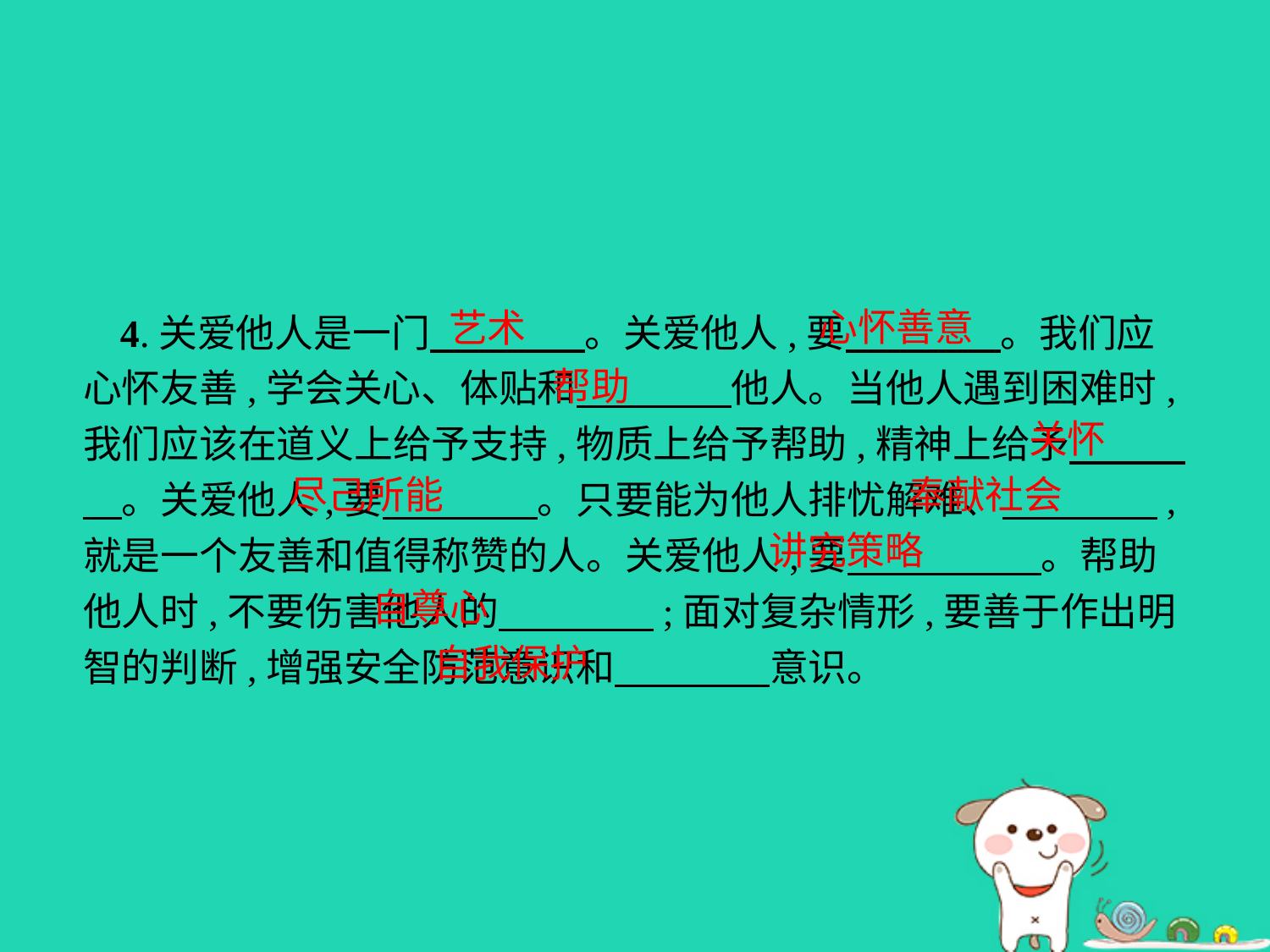

心怀善意
艺术
4.关爱他人是一门　　　　。关爱他人,要　　　　。我们应心怀友善,学会关心、体贴和　　　　他人。当他人遇到困难时,我们应该在道义上给予支持,物质上给予帮助,精神上给予　　　　。关爱他人,要　　　　。只要能为他人排忧解难、　　　　,就是一个友善和值得称赞的人。关爱他人,要　　　　　。帮助他人时,不要伤害他人的　　　　;面对复杂情形,要善于作出明智的判断,增强安全防范意识和　　　　意识。
帮助
关怀
奉献社会
尽己所能
讲究策略
自尊心
自我保护